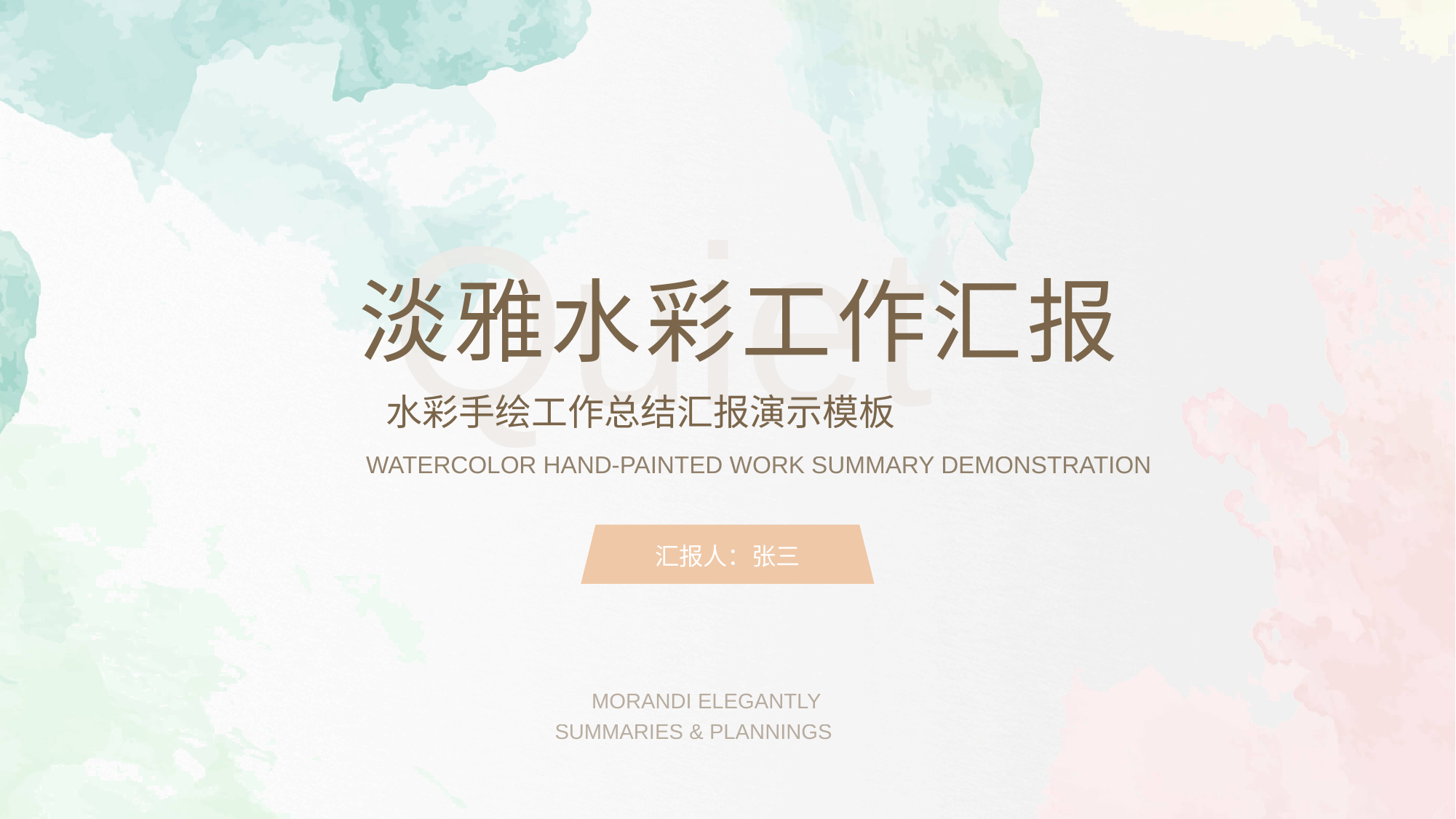

Quiet
淡雅水彩工作汇报
水彩手绘工作总结汇报演示模板
WATERCOLOR HAND-PAINTED WORK SUMMARY DEMONSTRATION
汇报人：张三
MORANDI ELEGANTLY
SUMMARIES & PLANNINGS